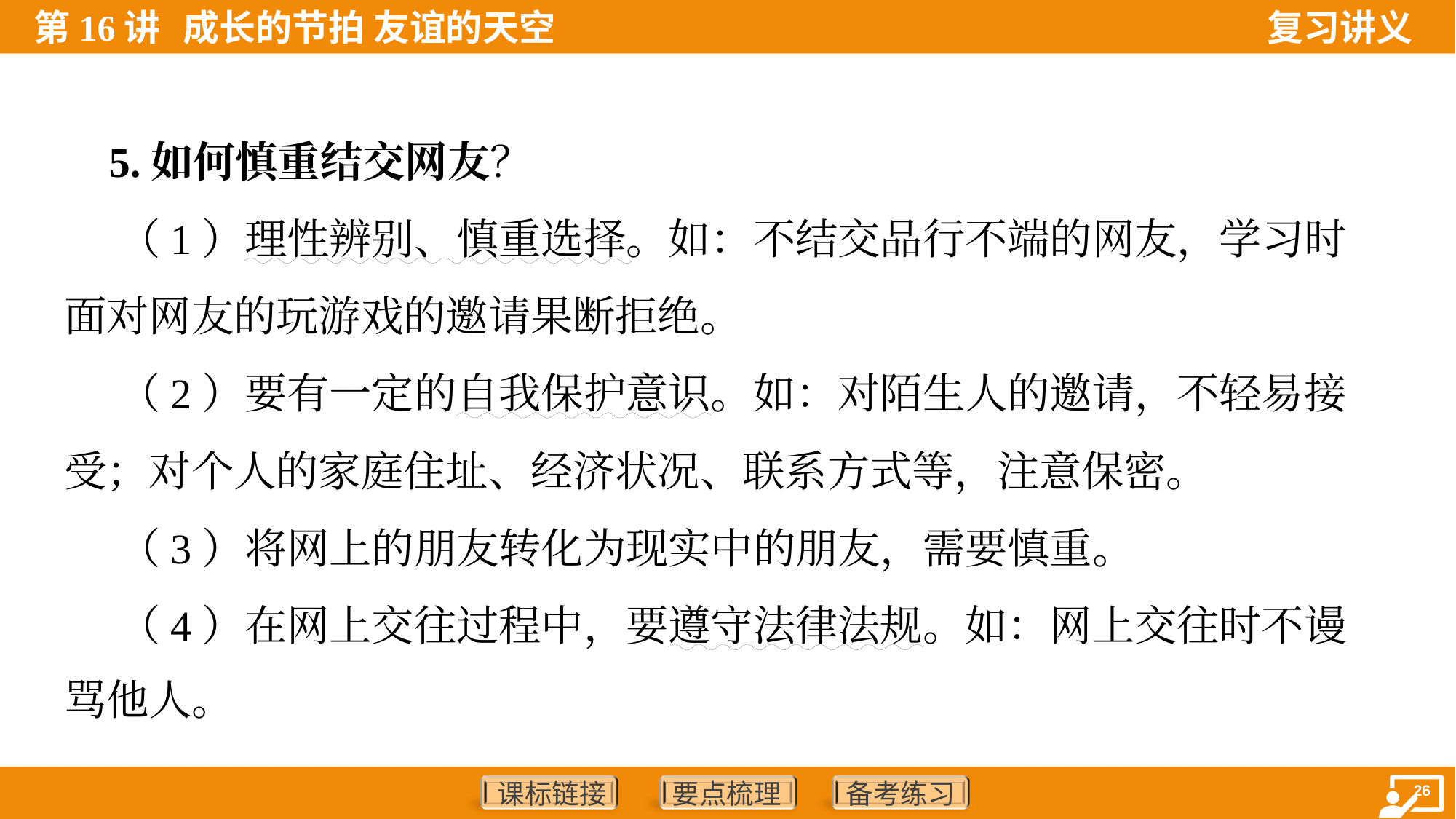

5.如何慎重结交网友？
    （1）理性辨别、慎重选择。如：不结交品行不端的网友，学习时
面对网友的玩游戏的邀请果断拒绝。
    （2）要有一定的自我保护意识。如：对陌生人的邀请，不轻易接
受；对个人的家庭住址、经济状况、联系方式等，注意保密。
    （3）将网上的朋友转化为现实中的朋友，需要慎重。
    （4）在网上交往过程中，要遵守法律法规。如：网上交往时不谩
骂他人。